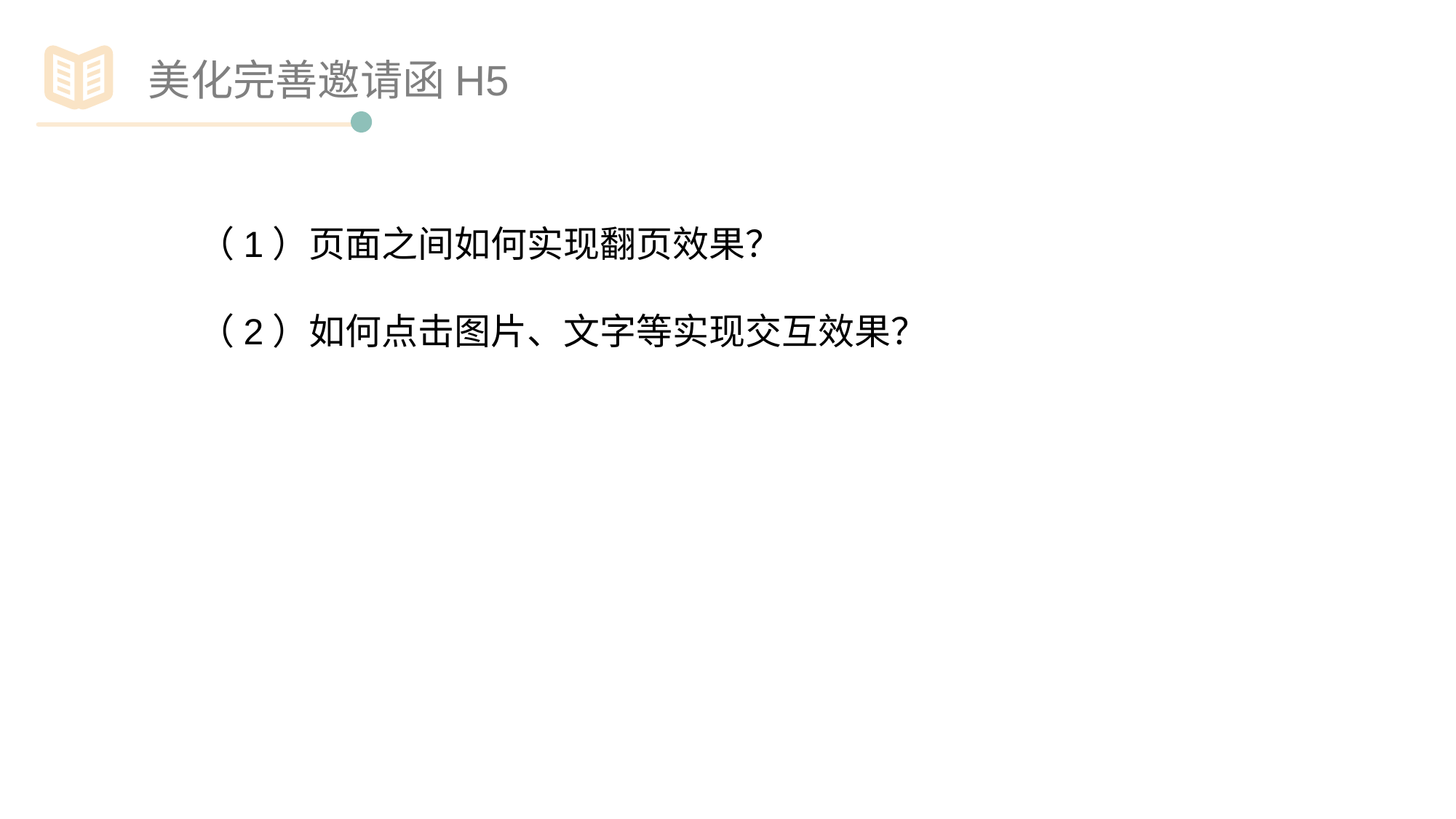

美化完善邀请函H5

（1）页面之间如何实现翻页效果？

（2）如何点击图片、文字等实现交互效果？